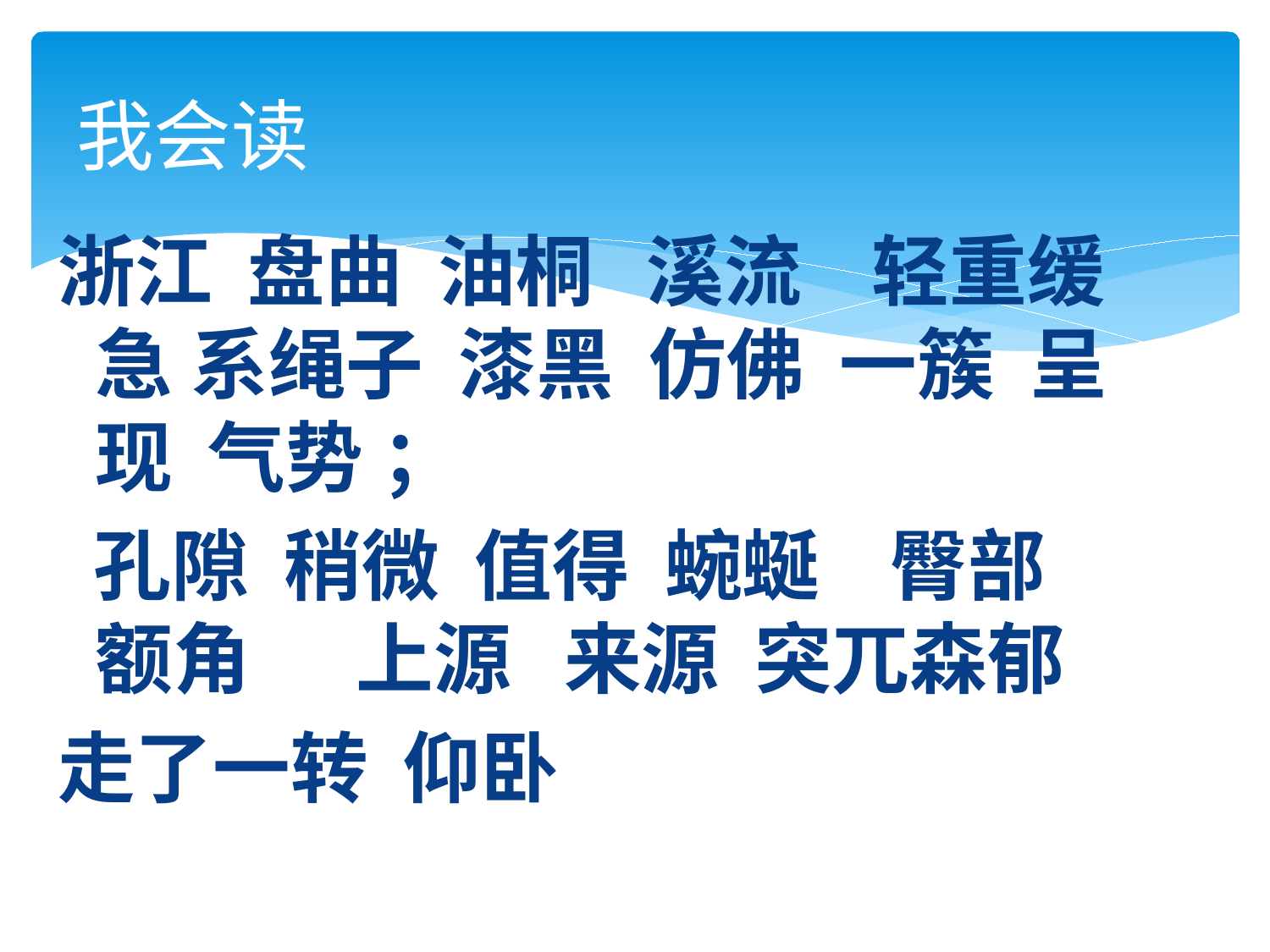

# 我会读
浙江  盘曲  油桐   溪流    轻重缓急 系绳子  漆黑  仿佛  一簇  呈现  气势 ；
 孔隙  稍微  值得  蜿蜒    臀部    额角      上源   来源  突兀森郁
走了一转  仰卧